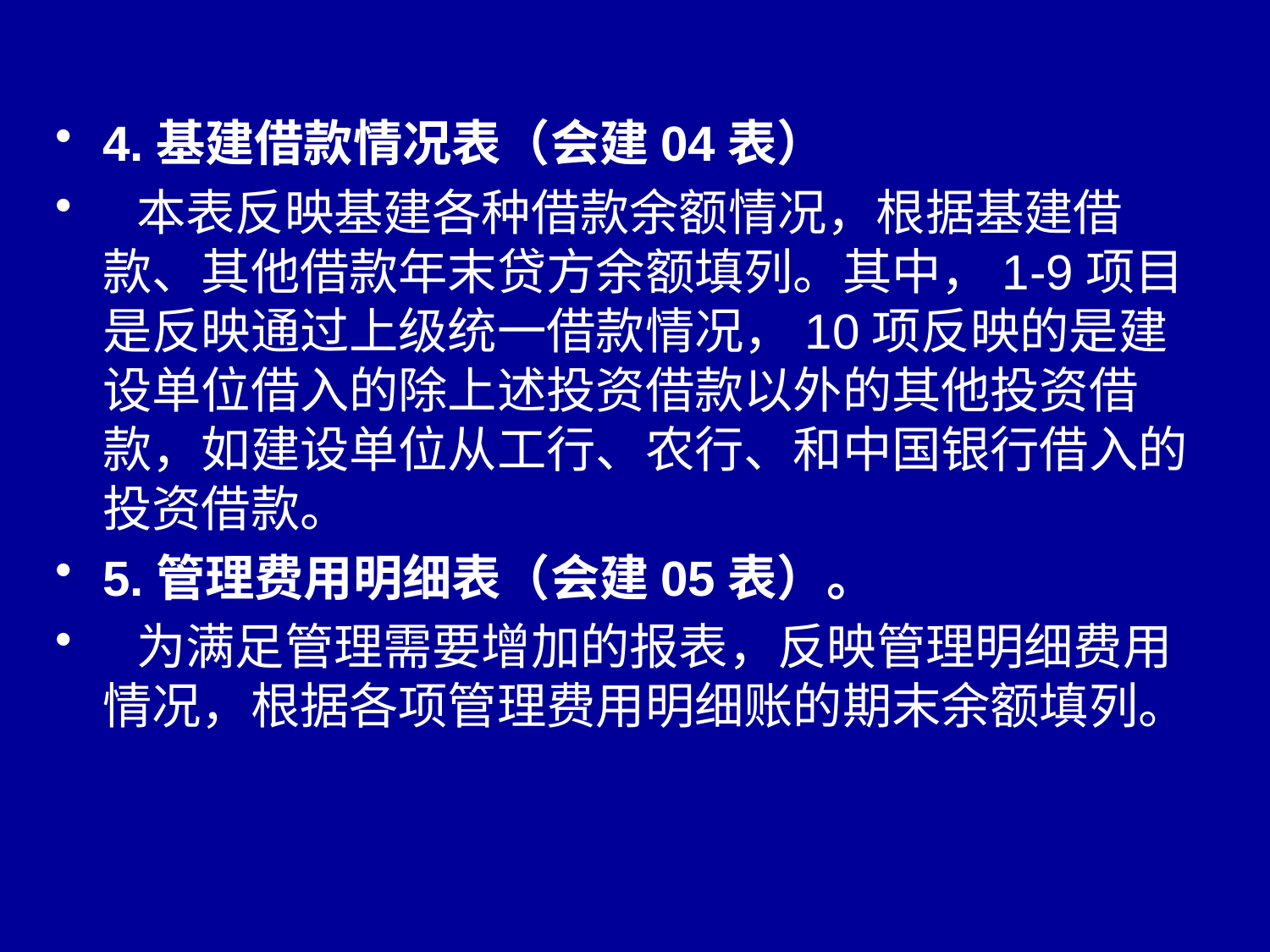

4.基建借款情况表（会建04表）
  本表反映基建各种借款余额情况，根据基建借款、其他借款年末贷方余额填列。其中，1-9项目是反映通过上级统一借款情况，10项反映的是建设单位借入的除上述投资借款以外的其他投资借款，如建设单位从工行、农行、和中国银行借入的投资借款。
5.管理费用明细表（会建05表）。
  为满足管理需要增加的报表，反映管理明细费用情况，根据各项管理费用明细账的期末余额填列。